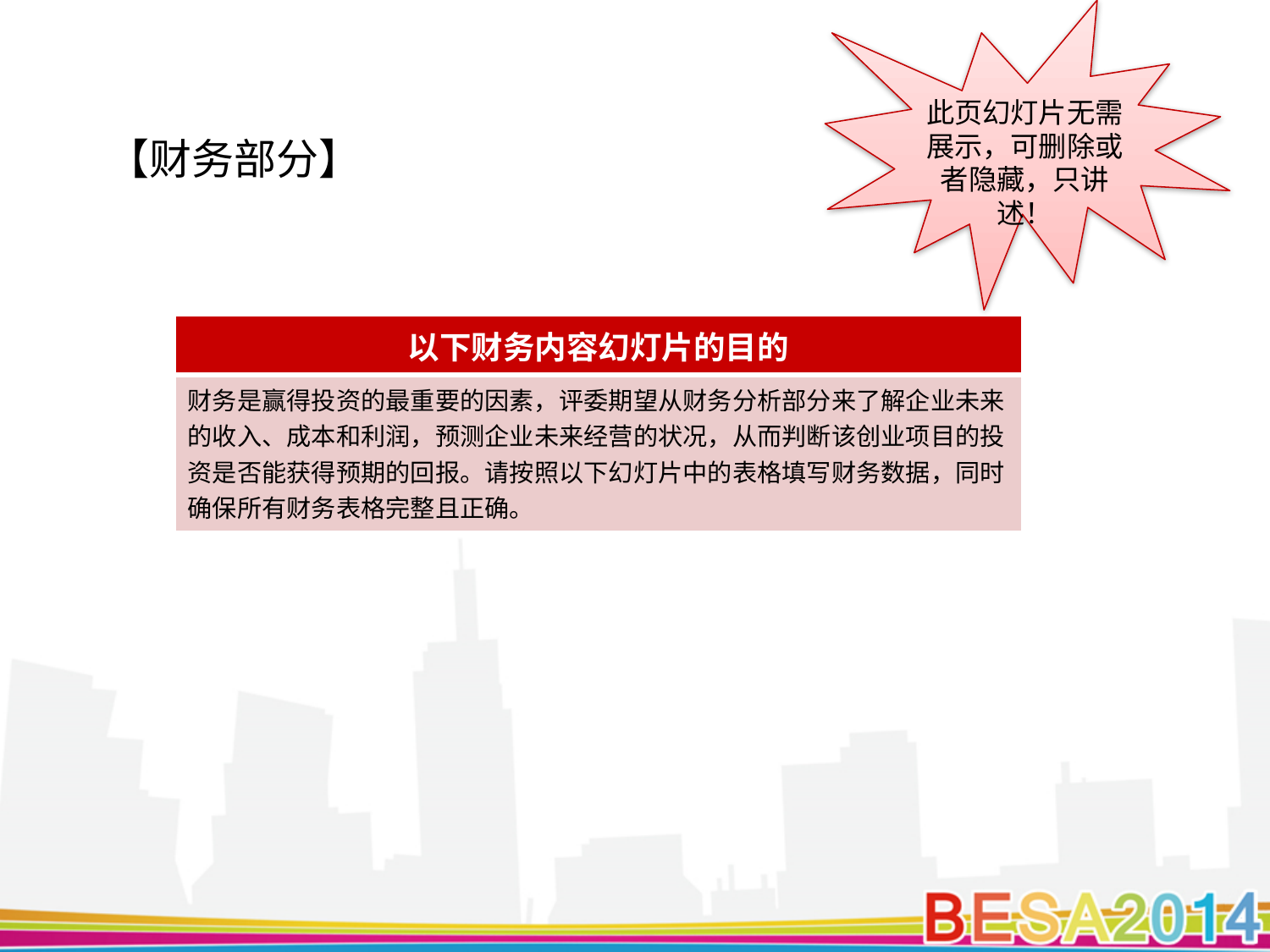

此页幻灯片无需展示，可删除或者隐藏，只讲述！
【财务部分】
| 以下财务内容幻灯片的目的 |
| --- |
| 财务是赢得投资的最重要的因素，评委期望从财务分析部分来了解企业未来的收入、成本和利润，预测企业未来经营的状况，从而判断该创业项目的投资是否能获得预期的回报。请按照以下幻灯片中的表格填写财务数据，同时确保所有财务表格完整且正确。 |